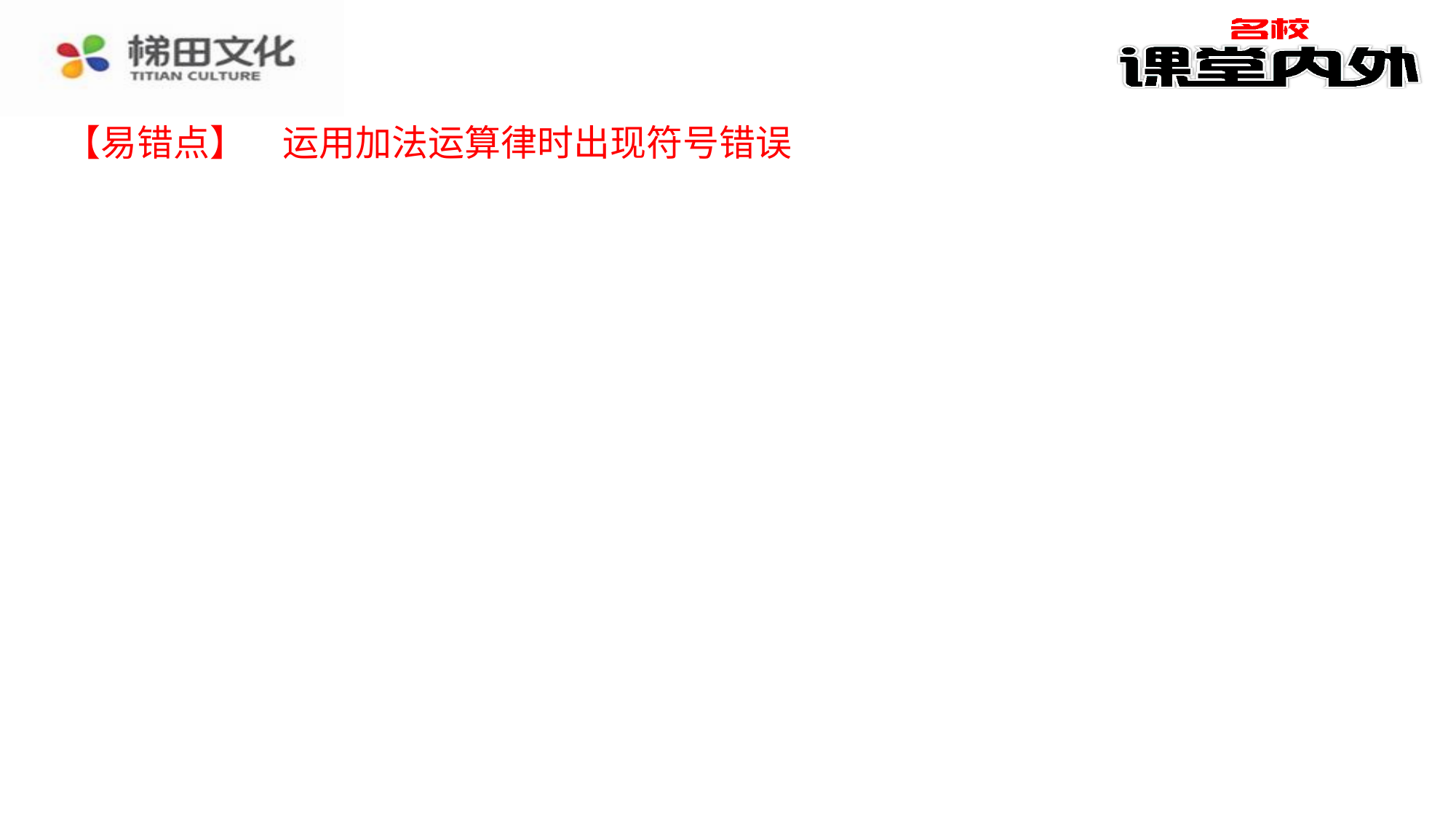

【易错点】　运用加法运算律时出现符号错误
【易错点】　运用加法运算律时出现符号错误